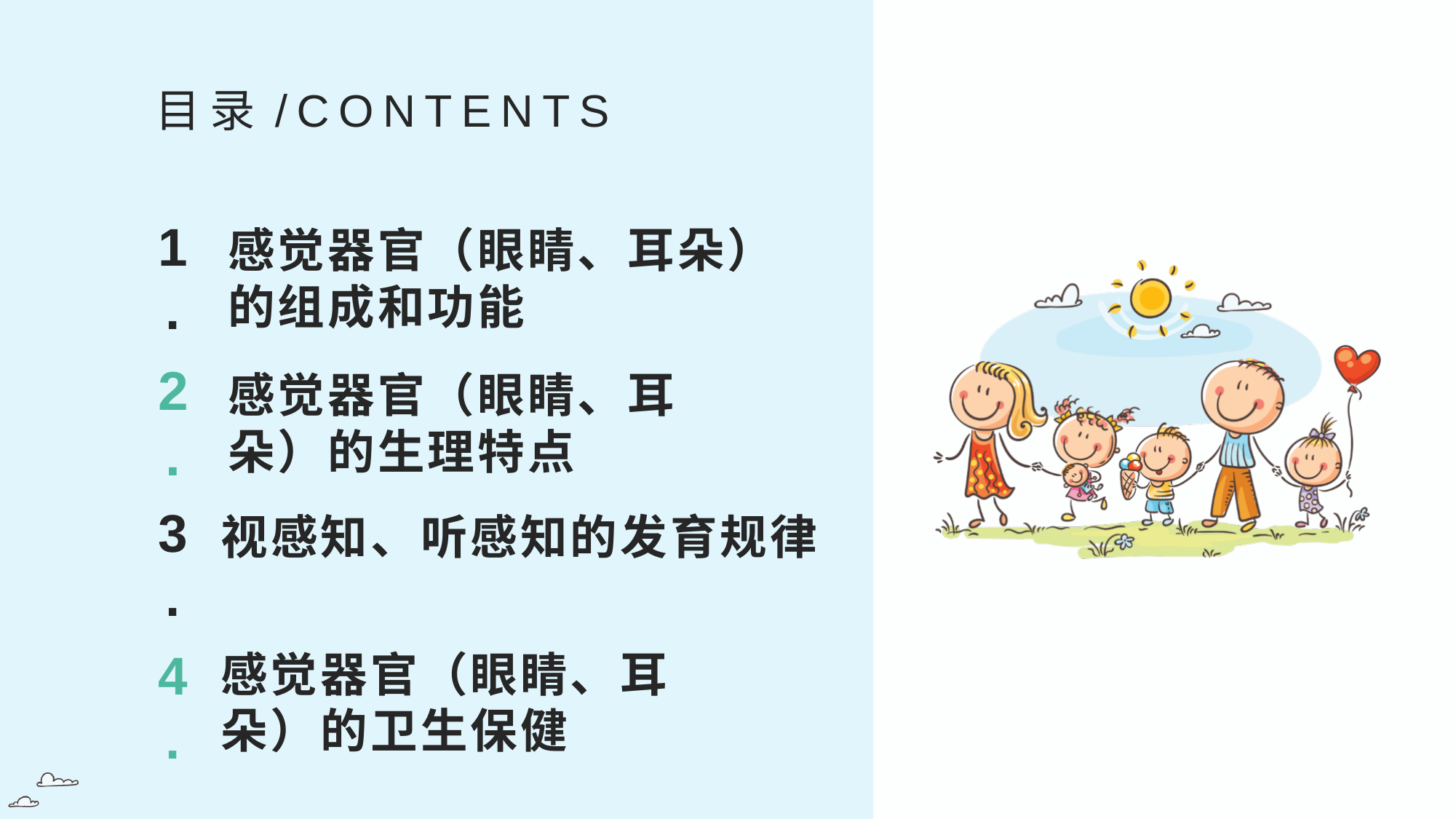

目录/CONTENTS
1.
感觉器官（眼睛、耳朵）的组成和功能
2.
感觉器官（眼睛、耳朵）的生理特点
3.
视感知、听感知的发育规律
4.
感觉器官（眼睛、耳朵）的卫生保健